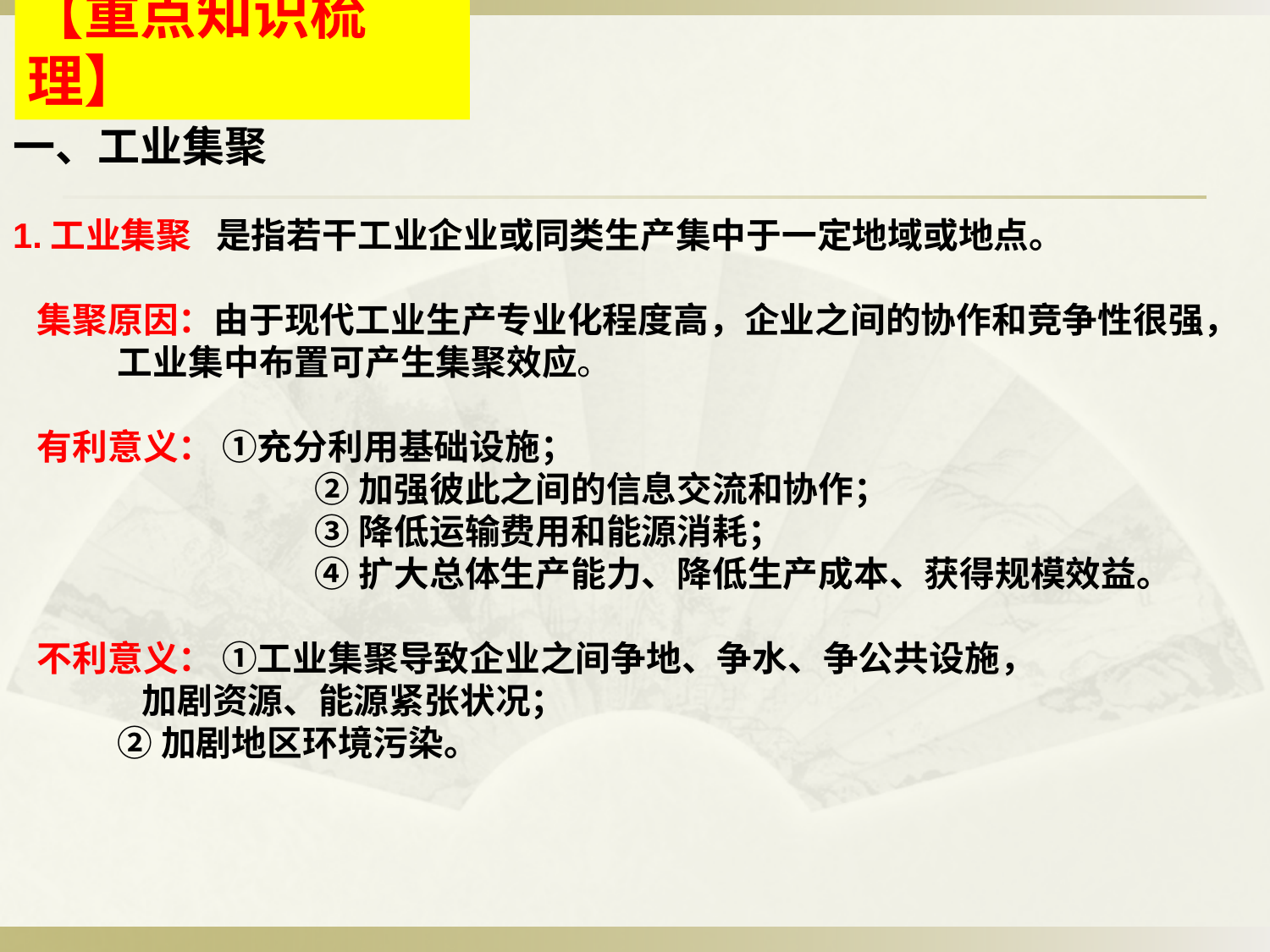

【重点知识梳理】
一、工业集聚

1.工业集聚   是指若干工业企业或同类生产集中于一定地域或地点。

  集聚原因：由于现代工业生产专业化程度高，企业之间的协作和竞争性很强，
            工业集中布置可产生集聚效应。

  有利意义： ①充分利用基础设施；
		      ②加强彼此之间的信息交流和协作；
		      ③降低运输费用和能源消耗；
		      ④扩大总体生产能力、降低生产成本、获得规模效益。

  不利意义： ①工业集聚导致企业之间争地、争水、争公共设施，
               加剧资源、能源紧张状况；
             ②加剧地区环境污染。